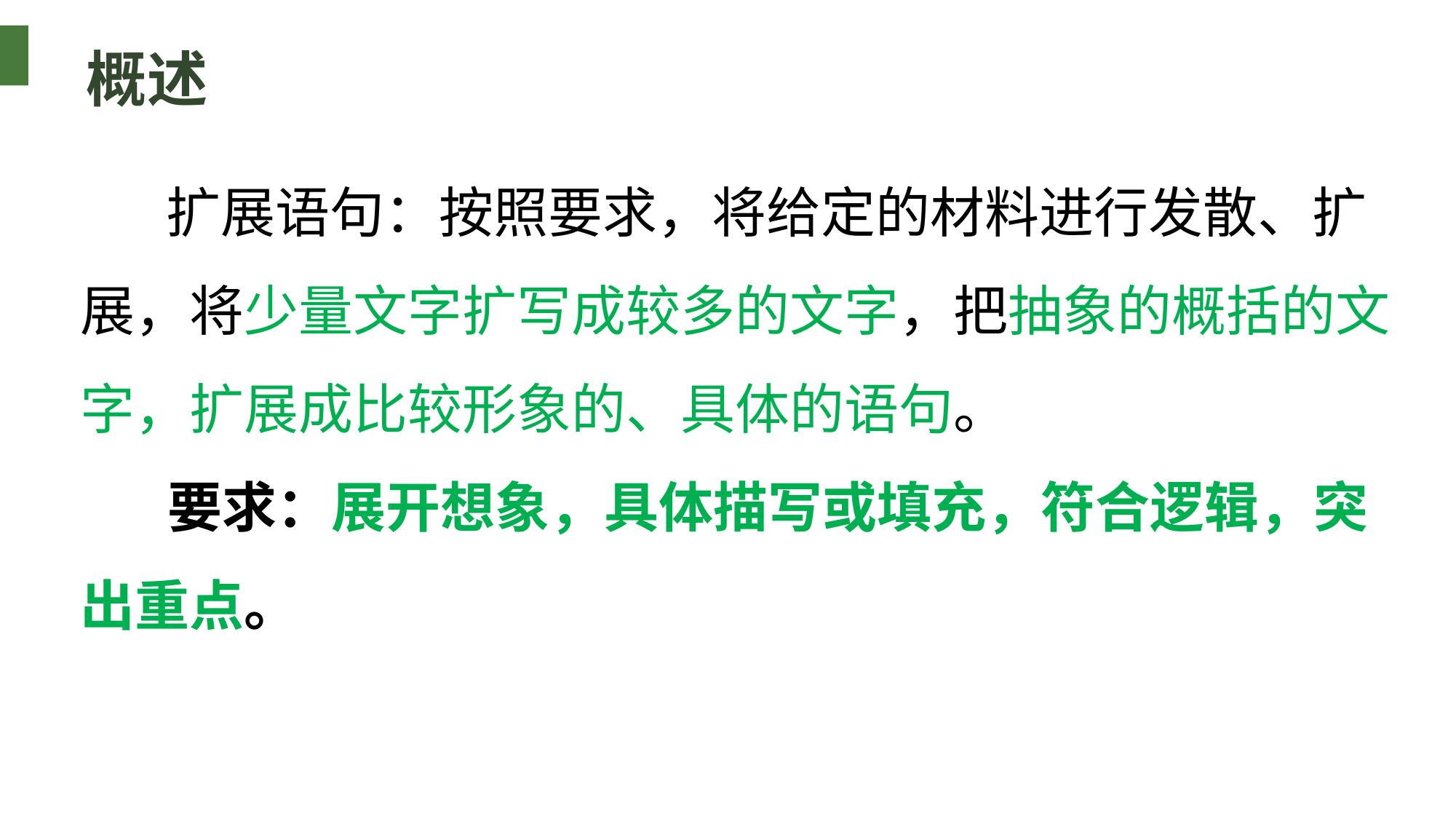

概述
      扩展语句：按照要求，将给定的材料进行发散、扩展，将少量文字扩写成较多的文字，把抽象的概括的文字，扩展成比较形象的、具体的语句。
      要求：展开想象，具体描写或填充，符合逻辑，突出重点。